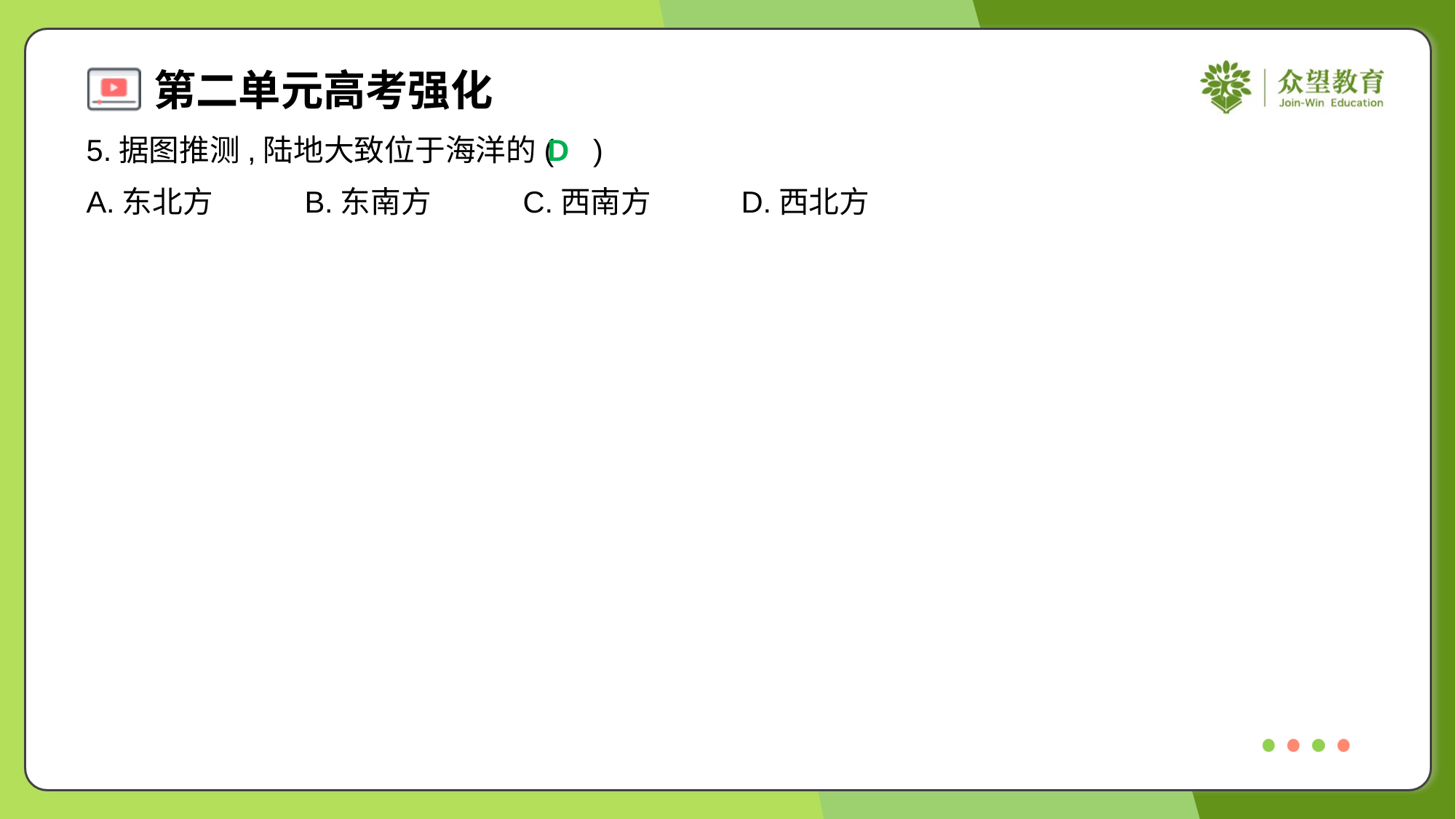

5.据图推测,陆地大致位于海洋的(     )
D
A.东北方	B.东南方	C.西南方	D.西北方